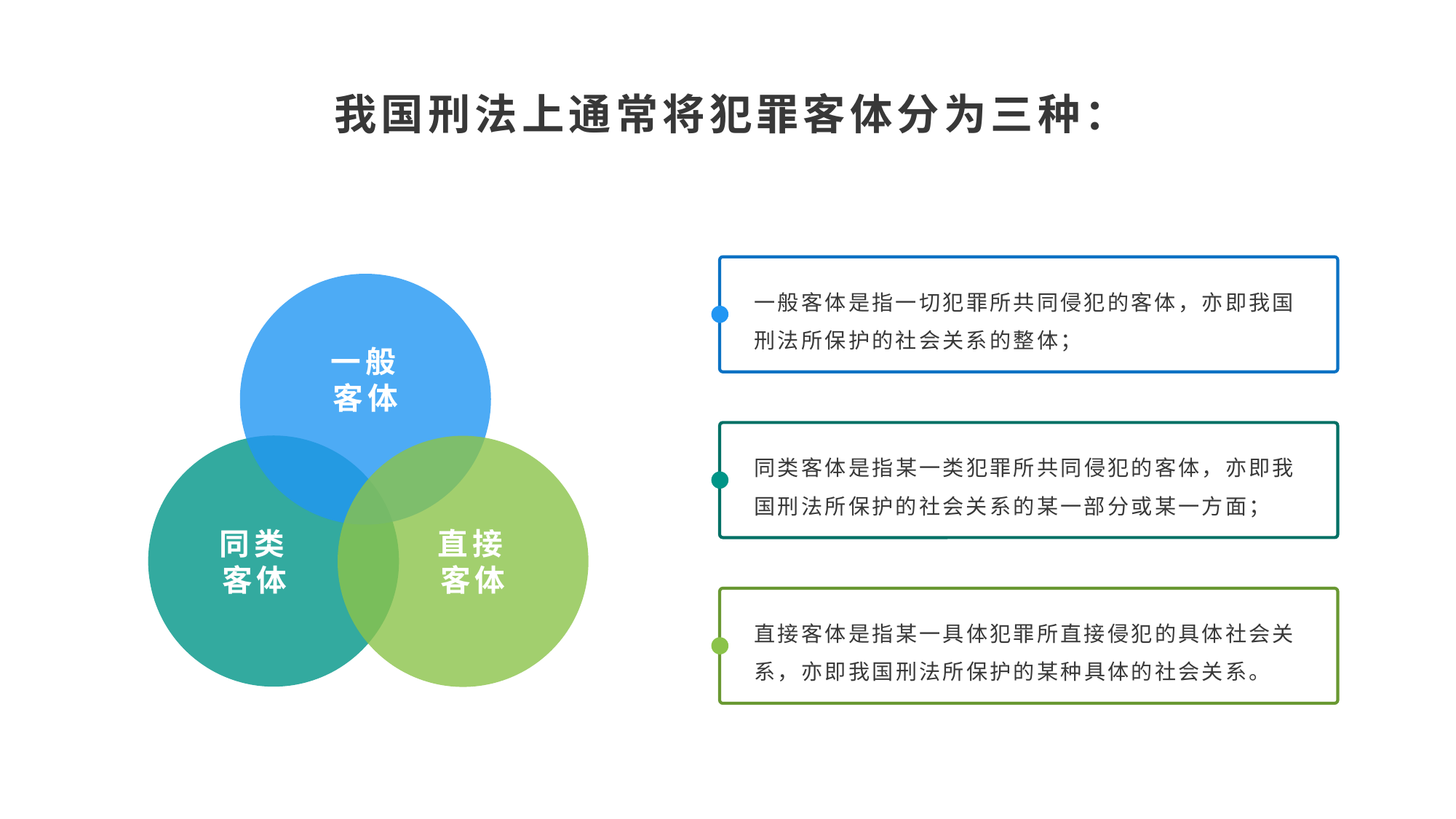

我国刑法上通常将犯罪客体分为三种：

一般客体是指一切犯罪所共同侵犯的客体，亦即我国刑法所保护的社会关系的整体；

一般客体

同类客体是指某一类犯罪所共同侵犯的客体，亦即我国刑法所保护的社会关系的某一部分或某一方面；

同类客体
直接客体

直接客体是指某一具体犯罪所直接侵犯的具体社会关系，亦即我国刑法所保护的某种具体的社会关系。